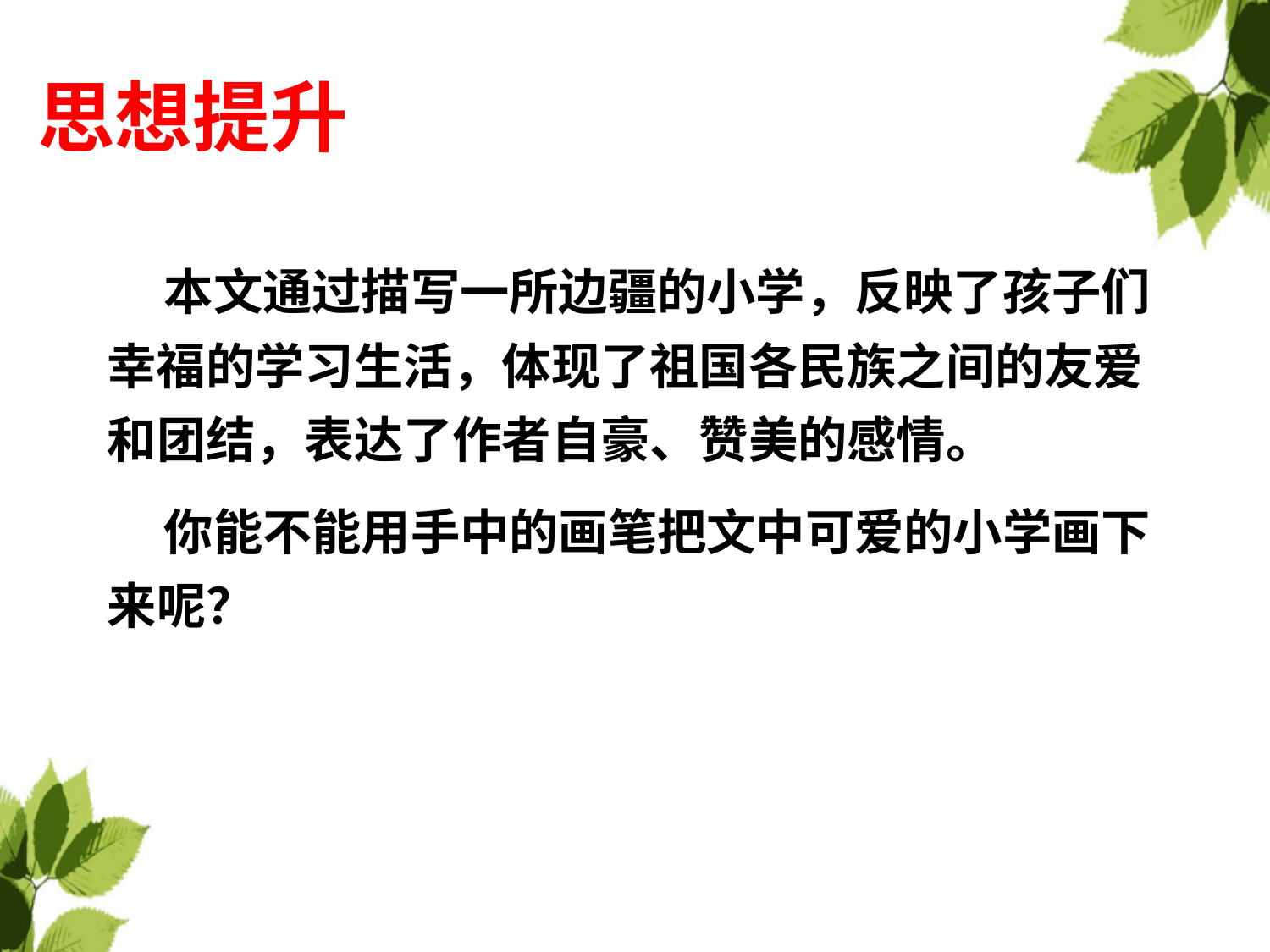

思想提升
    本文通过描写一所边疆的小学，反映了孩子们幸福的学习生活，体现了祖国各民族之间的友爱和团结，表达了作者自豪、赞美的感情。
    你能不能用手中的画笔把文中可爱的小学画下来呢？